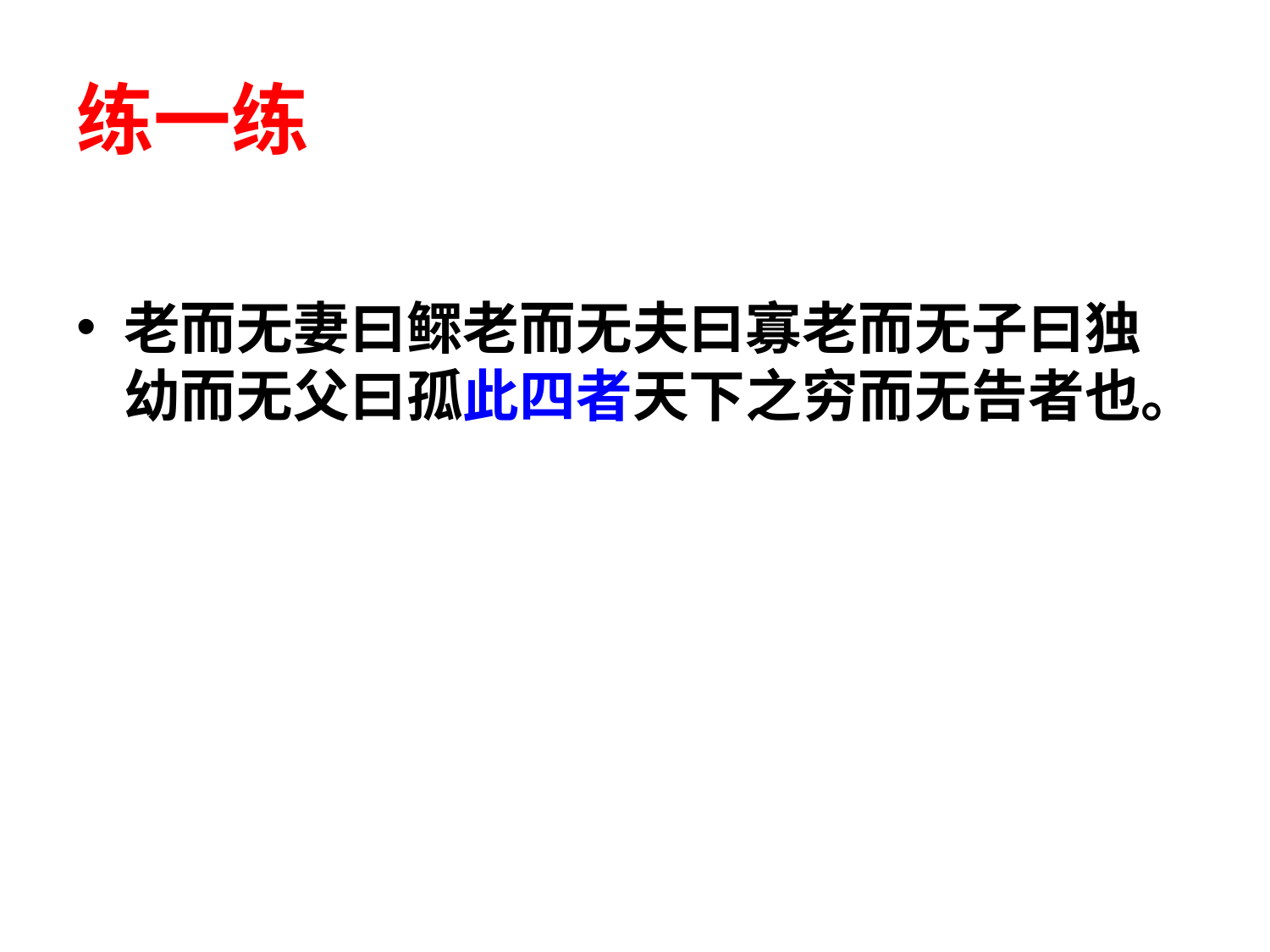

# 练一练
老而无妻曰鳏老而无夫曰寡老而无子曰独幼而无父曰孤此四者天下之穷而无告者也。